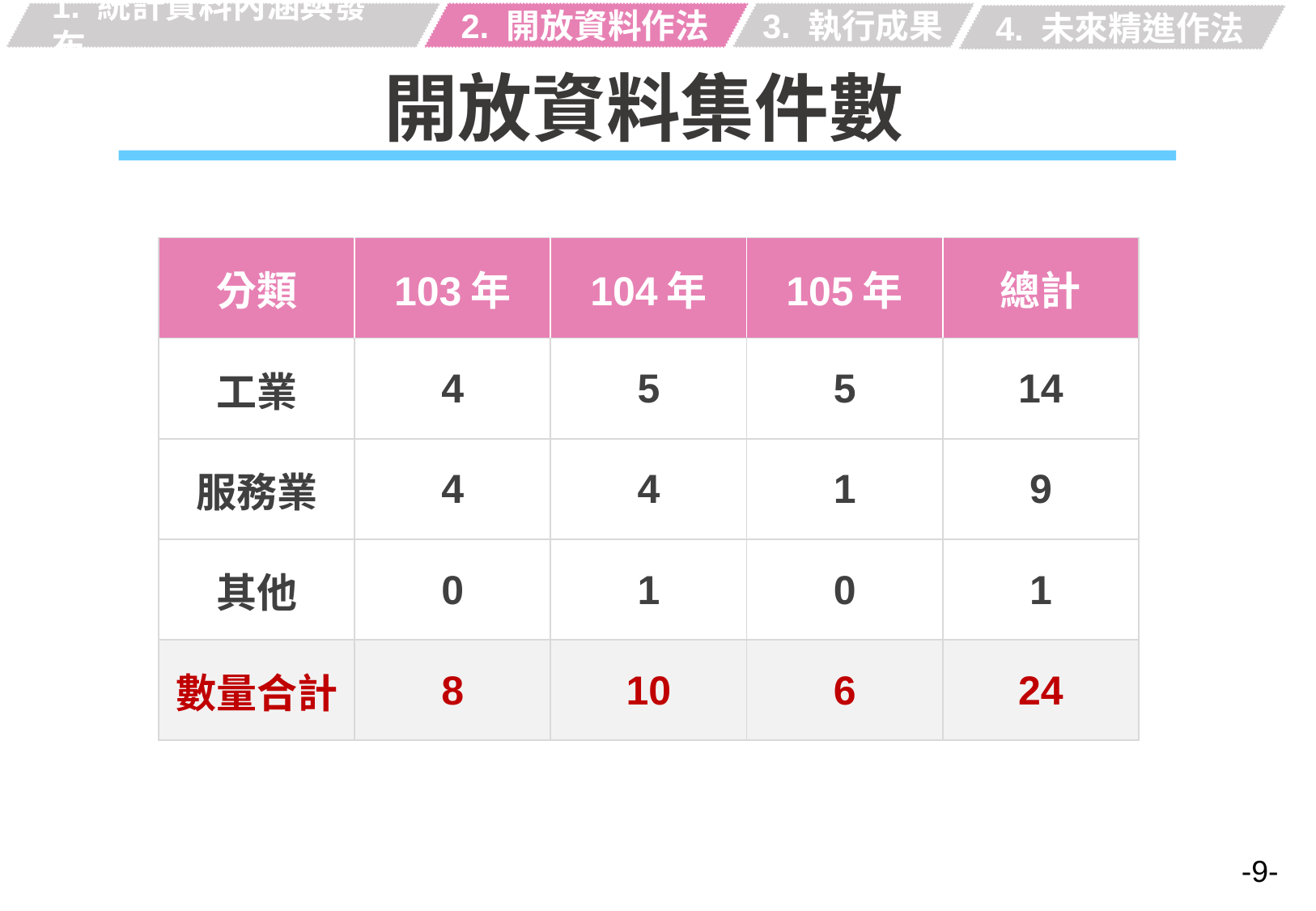

1. 統計資料內涵與發布
2. 開放資料作法
3. 執行成果
4. 未來精進作法
# 開放資料集件數
| 分類 | 103年 | 104年 | 105年 | 總計 |
| --- | --- | --- | --- | --- |
| 工業 | 4 | 5 | 5 | 14 |
| 服務業 | 4 | 4 | 1 | 9 |
| 其他 | 0 | 1 | 0 | 1 |
| 數量合計 | 8 | 10 | 6 | 24 |
-9-